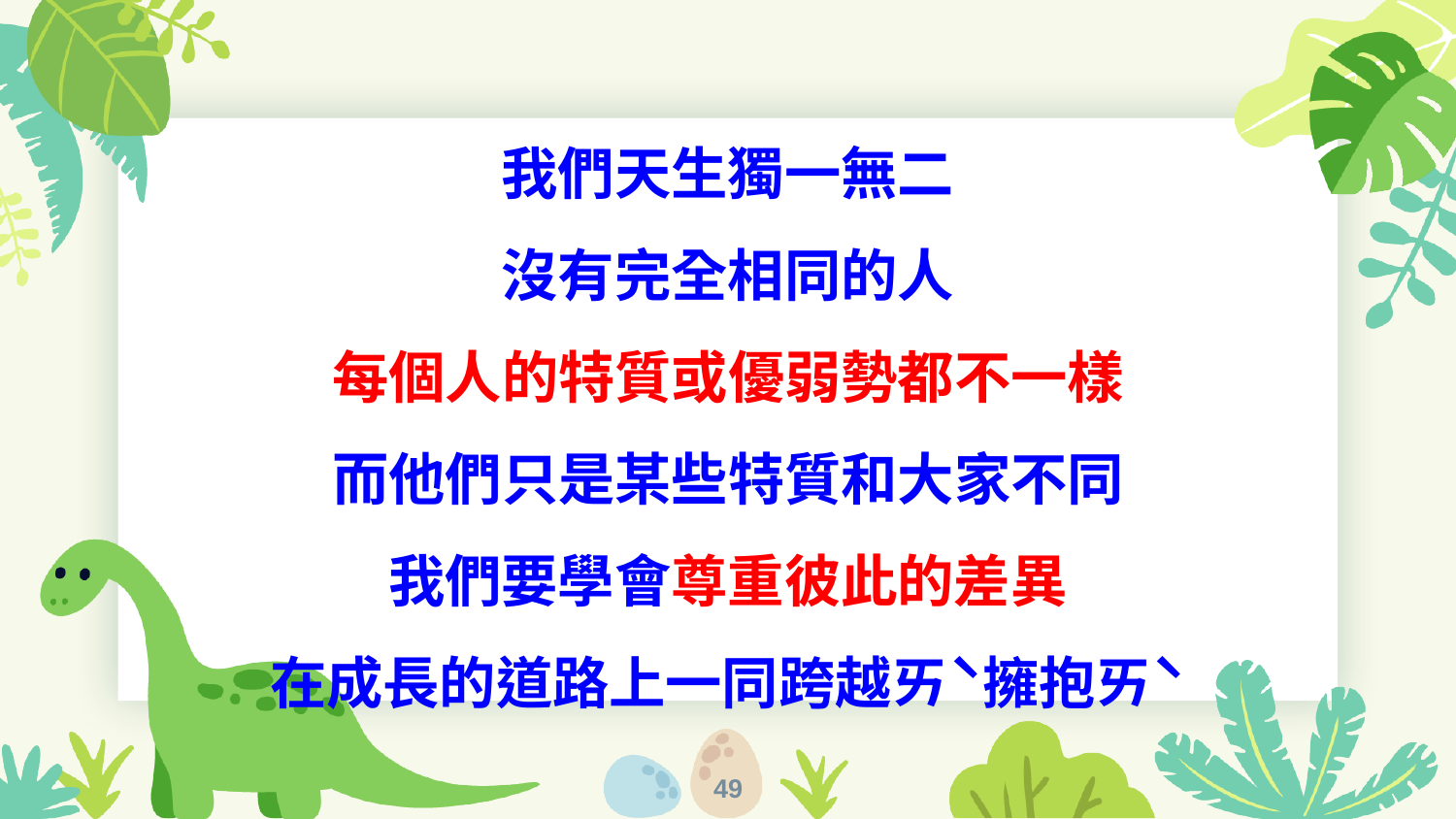

# 我們天生獨一無二 沒有完全相同的人 每個人的特質或優弱勢都不一樣 而他們只是某些特質和大家不同 我們要學會尊重彼此的差異 在成長的道路上一同跨越ㄞˋ擁抱ㄞˋ
49